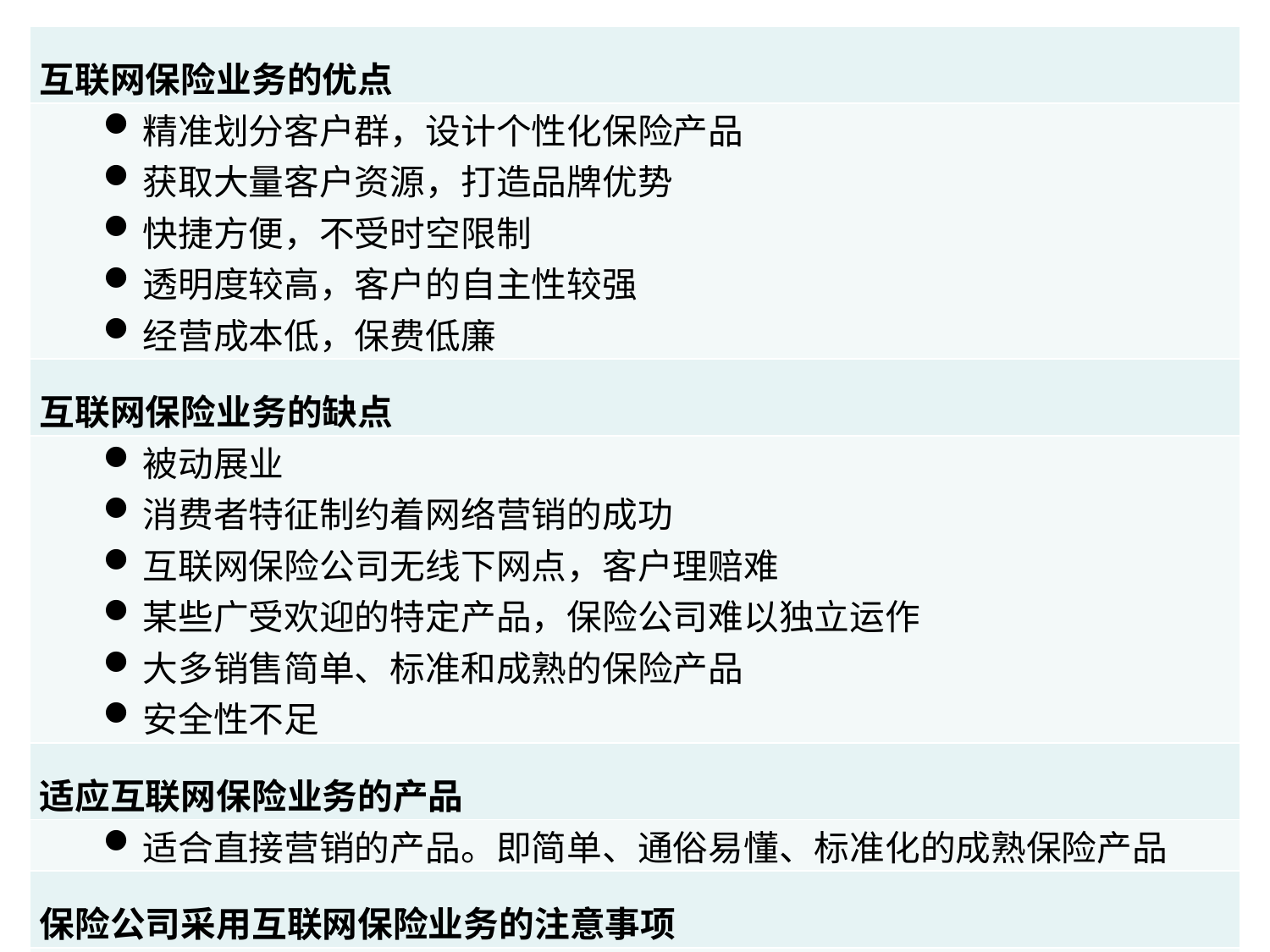

| 互联网保险业务的优点 |
| --- |
| 精准划分客户群，设计个性化保险产品 获取大量客户资源，打造品牌优势 快捷方便，不受时空限制 透明度较高，客户的自主性较强 经营成本低，保费低廉 |
| 互联网保险业务的缺点 |
| 被动展业 消费者特征制约着网络营销的成功 互联网保险公司无线下网点，客户理赔难 某些广受欢迎的特定产品，保险公司难以独立运作 大多销售简单、标准和成熟的保险产品 安全性不足 |
| 适应互联网保险业务的产品 |
| 适合直接营销的产品。即简单、通俗易懂、标准化的成熟保险产品 |
| 保险公司采用互联网保险业务的注意事项 |
| 目标客户是具有一定文化水平和经济实力，并习惯使用互联网的人群 设计简单通俗的产品说明 提供后续跟进、解释和说明的辅助手段 不断进行互联网保险产品的创新 |